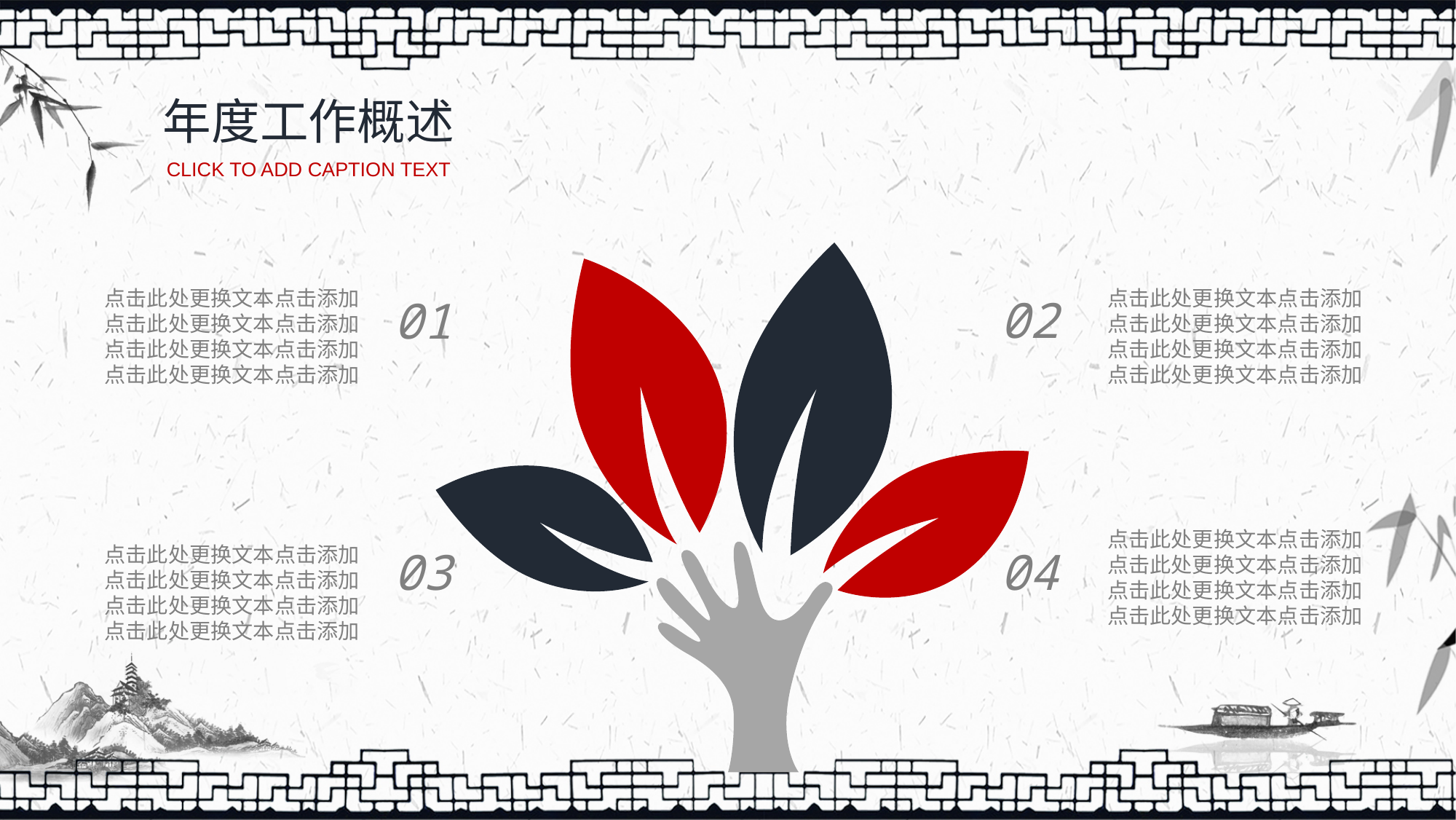

年度工作概述
CLICK TO ADD CAPTION TEXT

点击此处更换文本点击添加
点击此处更换文本点击添加
点击此处更换文本点击添加
点击此处更换文本点击添加
01
点击此处更换文本点击添加
点击此处更换文本点击添加
点击此处更换文本点击添加
点击此处更换文本点击添加
02
点击此处更换文本点击添加
点击此处更换文本点击添加
点击此处更换文本点击添加
点击此处更换文本点击添加
04
03
点击此处更换文本点击添加
点击此处更换文本点击添加
点击此处更换文本点击添加
点击此处更换文本点击添加